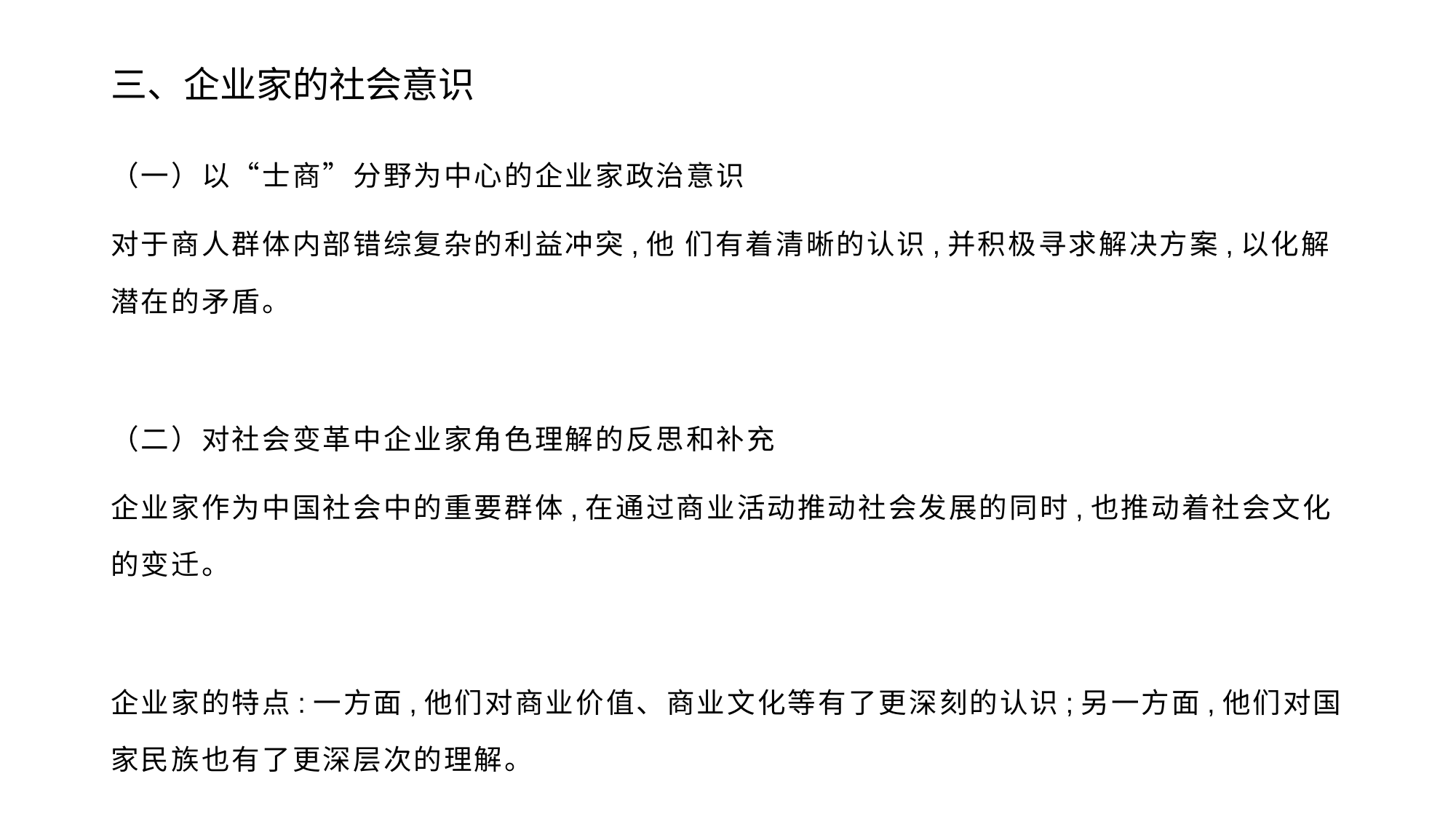

# 三、企业家的社会意识
（一）以“士商”分野为中心的企业家政治意识
对于商人群体内部错综复杂的利益冲突,他 们有着清晰的认识,并积极寻求解决方案,以化解潜在的矛盾。

（二）对社会变革中企业家角色理解的反思和补充
企业家作为中国社会中的重要群体,在通过商业活动推动社会发展的同时,也推动着社会文化的变迁。

企业家的特点:一方面,他们对商业价值、商业文化等有了更深刻的认识;另一方面,他们对国家民族也有了更深层次的理解。